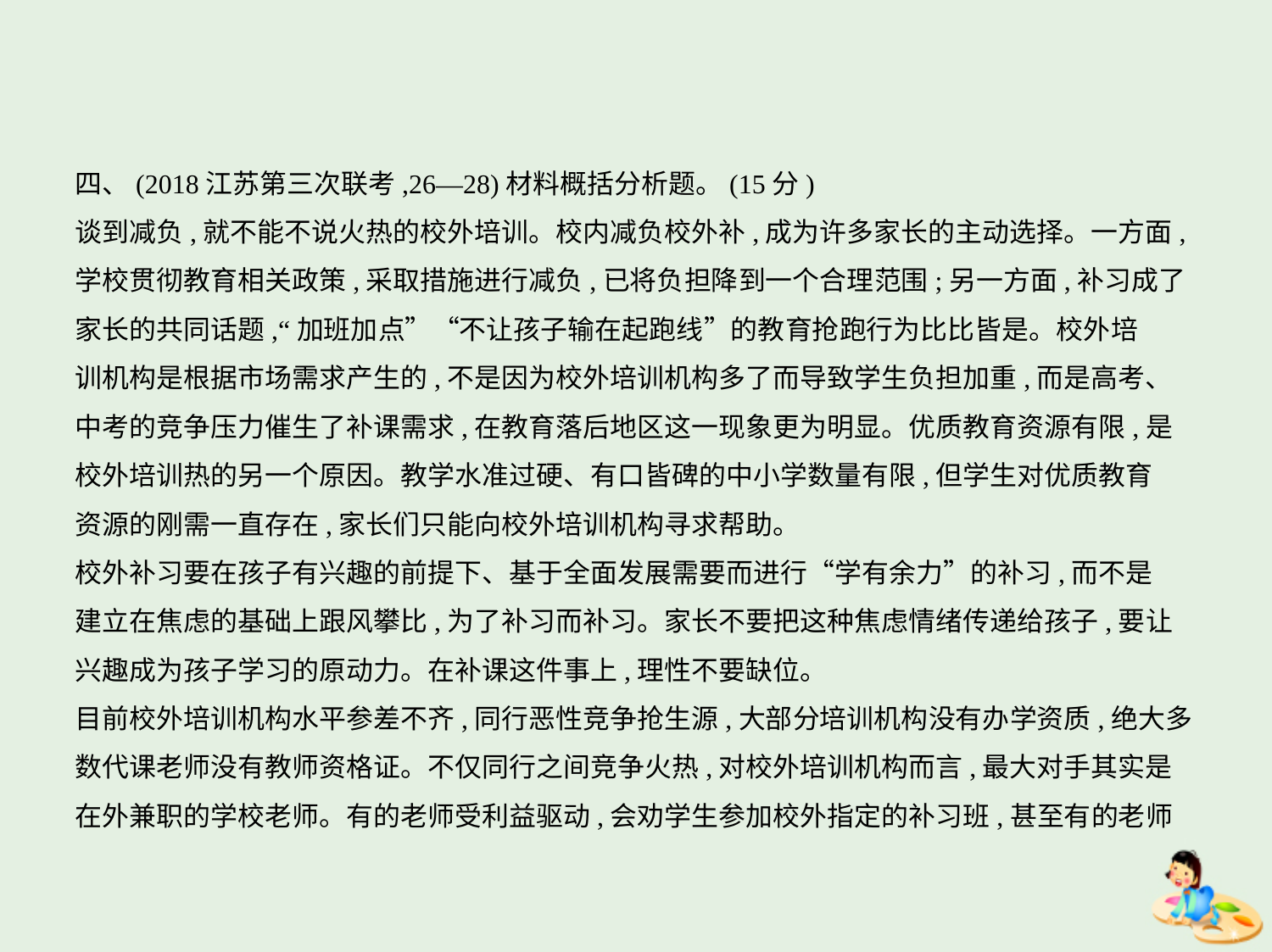

四、(2018江苏第三次联考,26—28)材料概括分析题。(15分)
谈到减负,就不能不说火热的校外培训。校内减负校外补,成为许多家长的主动选择。一方面,
学校贯彻教育相关政策,采取措施进行减负,已将负担降到一个合理范围;另一方面,补习成了
家长的共同话题,“加班加点”“不让孩子输在起跑线”的教育抢跑行为比比皆是。校外培
训机构是根据市场需求产生的,不是因为校外培训机构多了而导致学生负担加重,而是高考、
中考的竞争压力催生了补课需求,在教育落后地区这一现象更为明显。优质教育资源有限,是
校外培训热的另一个原因。教学水准过硬、有口皆碑的中小学数量有限,但学生对优质教育
资源的刚需一直存在,家长们只能向校外培训机构寻求帮助。
校外补习要在孩子有兴趣的前提下、基于全面发展需要而进行“学有余力”的补习,而不是
建立在焦虑的基础上跟风攀比,为了补习而补习。家长不要把这种焦虑情绪传递给孩子,要让
兴趣成为孩子学习的原动力。在补课这件事上,理性不要缺位。
目前校外培训机构水平参差不齐,同行恶性竞争抢生源,大部分培训机构没有办学资质,绝大多
数代课老师没有教师资格证。不仅同行之间竞争火热,对校外培训机构而言,最大对手其实是
在外兼职的学校老师。有的老师受利益驱动,会劝学生参加校外指定的补习班,甚至有的老师